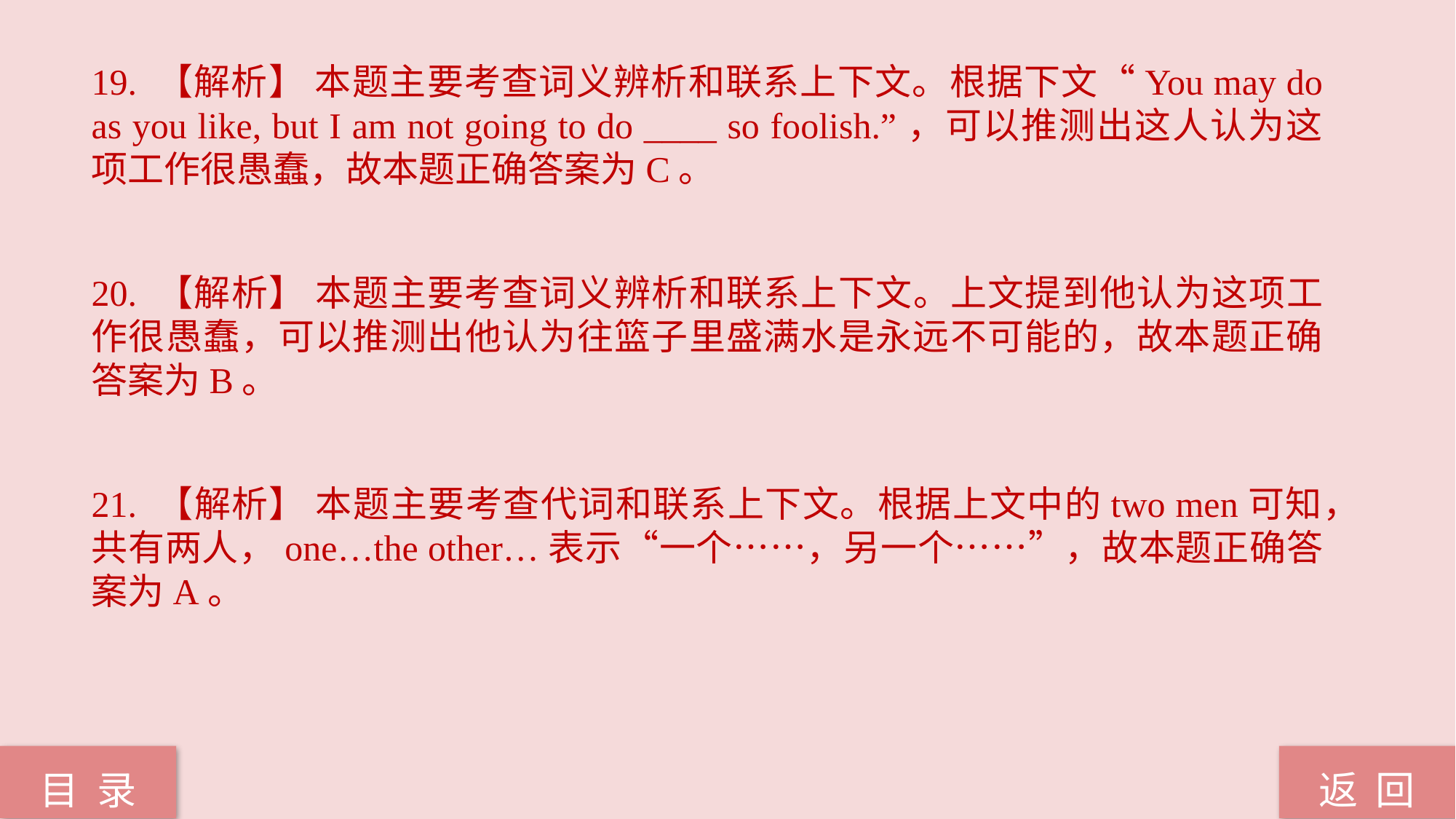

19. 【解析】 本题主要考查词义辨析和联系上下文。根据下文“You may do as you like, but I am not going to do ____ so foolish.”，可以推测出这人认为这项工作很愚蠢，故本题正确答案为C。

20. 【解析】 本题主要考查词义辨析和联系上下文。上文提到他认为这项工作很愚蠢，可以推测出他认为往篮子里盛满水是永远不可能的，故本题正确答案为B。

21. 【解析】 本题主要考查代词和联系上下文。根据上文中的two men可知，共有两人，one…the other…表示“一个……，另一个……”，故本题正确答案为A。
返  回